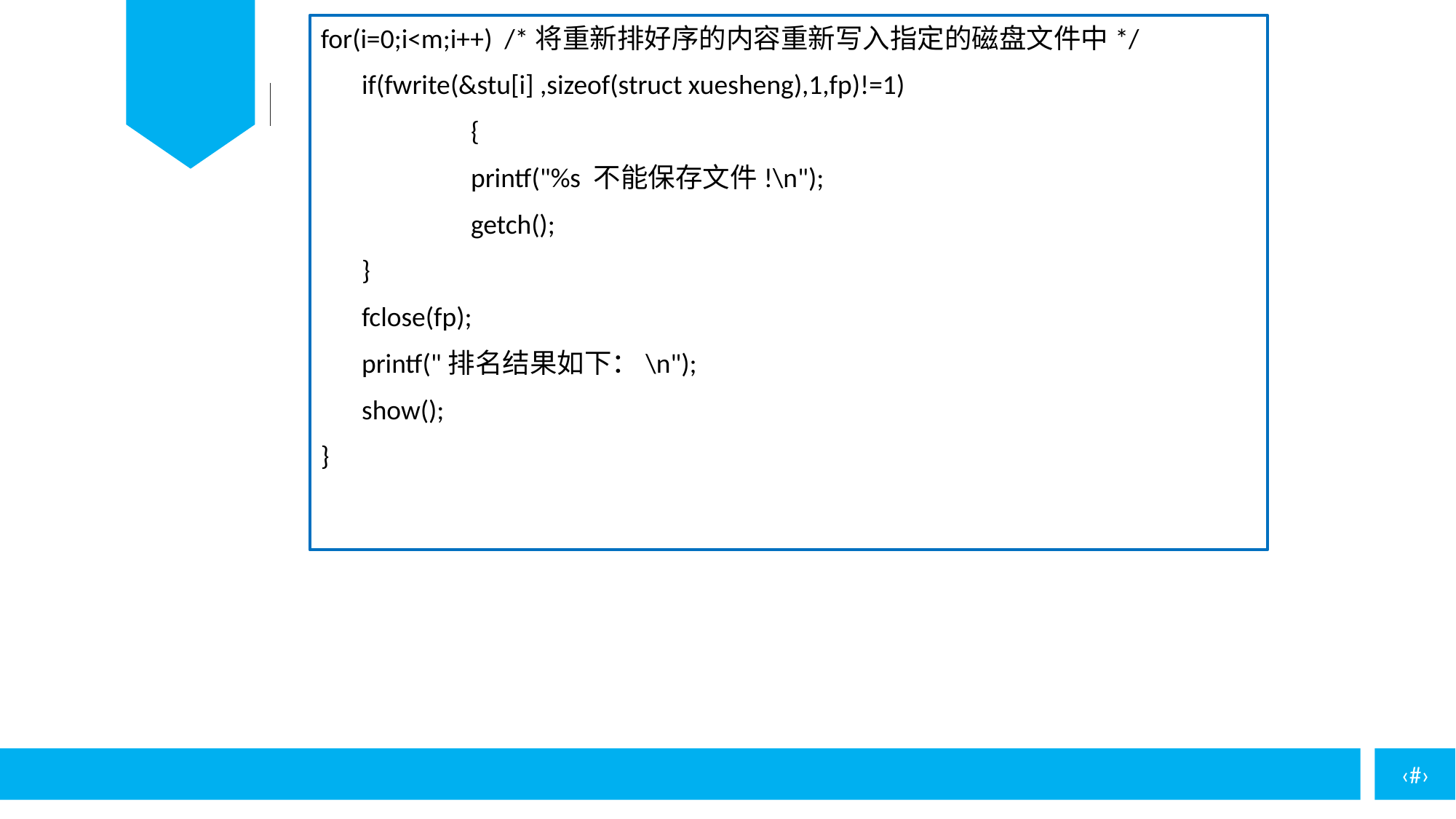

for(i=0;i<m;i++)  /*将重新排好序的内容重新写入指定的磁盘文件中*/
      	if(fwrite(&stu[i] ,sizeof(struct xuesheng),1,fp)!=1)
       	{
        	printf("%s 不能保存文件!\n");
        	getch();
      	}
  	fclose(fp);
  	printf("排名结果如下：\n");
	show();
}